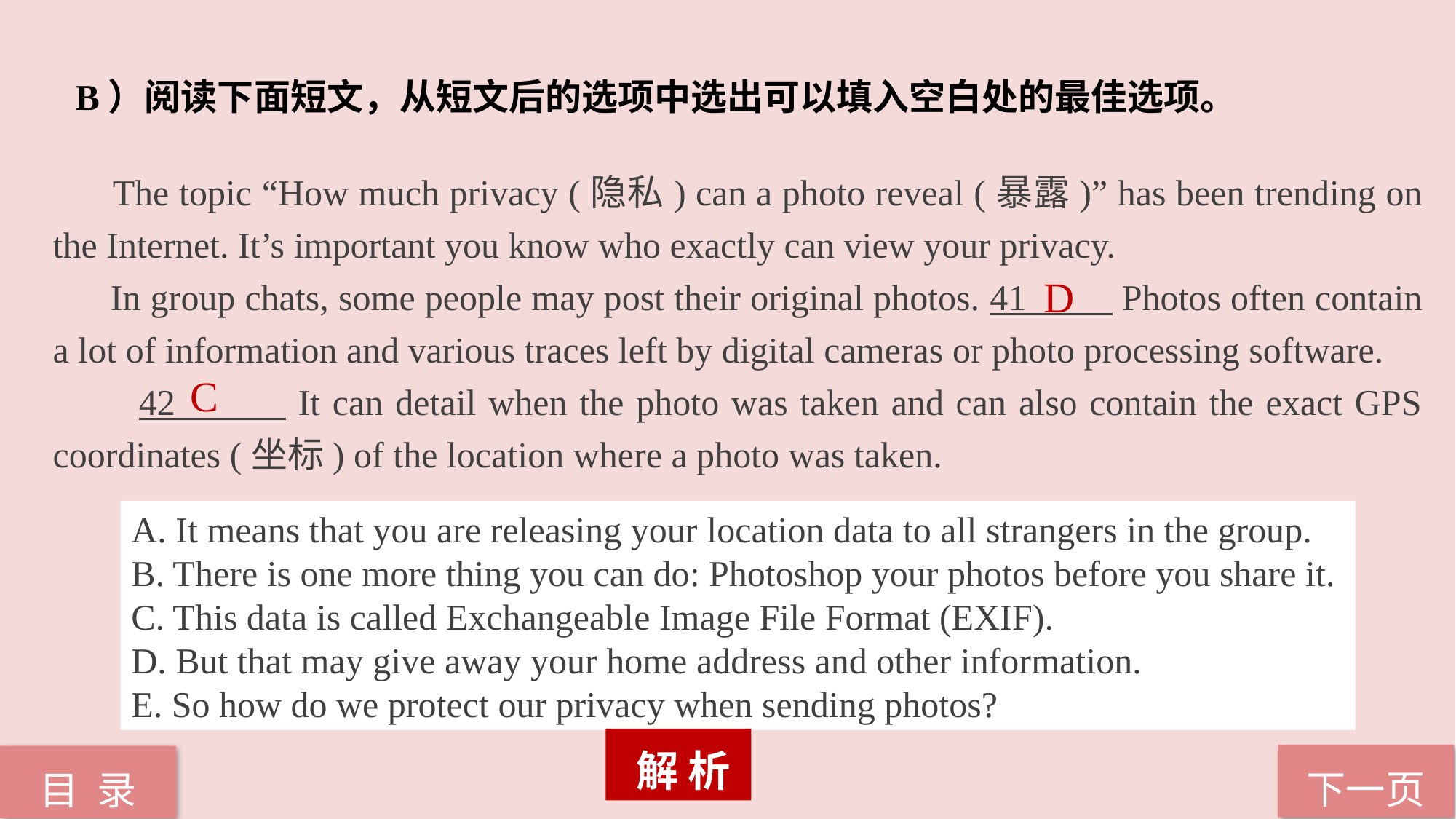

B）阅读下面短文，从短文后的选项中选出可以填入空白处的最佳选项。
      The topic “How much privacy (隐私) can a photo reveal (暴露)” has been trending on the Internet. It’s important you know who exactly can view your privacy.
      In group chats, some people may post their original photos. 41          Photos often contain a lot of information and various traces left by digital cameras or photo processing software.
       42          It can detail when the photo was taken and can also contain the exact GPS coordinates (坐标) of the location where a photo was taken.
D
C
A. It means that you are releasing your location data to all strangers in the group.
B. There is one more thing you can do: Photoshop your photos before you share it.
C. This data is called Exchangeable Image File Format (EXIF).
D. But that may give away your home address and other information.
E. So how do we protect our privacy when sending photos?
 解 析